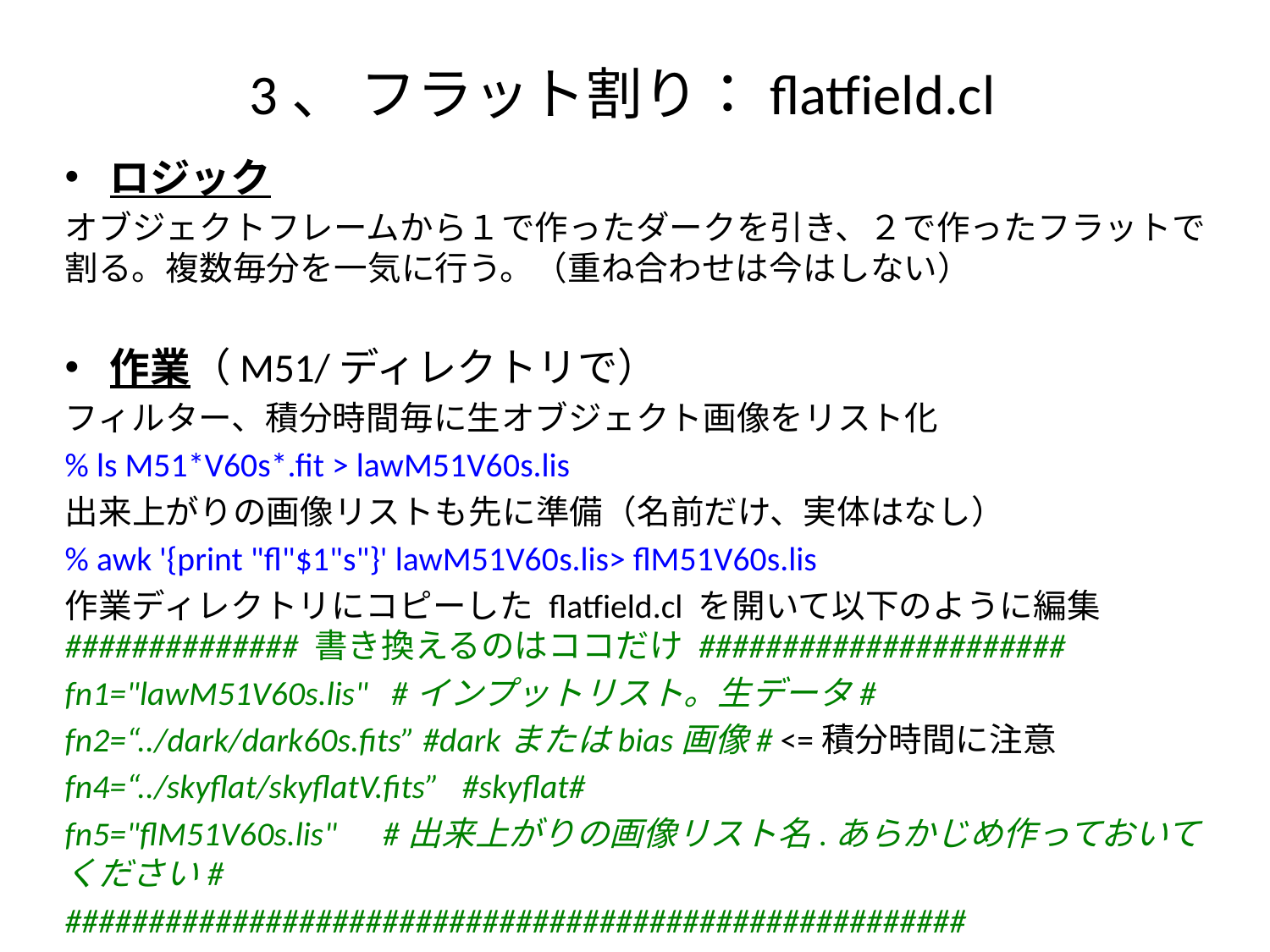

# 3、 フラット割り：flatfield.cl
ロジック
オブジェクトフレームから１で作ったダークを引き、２で作ったフラットで割る。複数毎分を一気に行う。（重ね合わせは今はしない）

作業（M51/ディレクトリで）
フィルター、積分時間毎に生オブジェクト画像をリスト化
% ls M51*V60s*.fit > lawM51V60s.lis
出来上がりの画像リストも先に準備（名前だけ、実体はなし）
% awk '{print "fl"$1"s"}' lawM51V60s.lis> flM51V60s.lis
作業ディレクトリにコピーした flatfield.cl を開いて以下のように編集 ############## 書き換えるのはココだけ ######################
fn1="lawM51V60s.lis"   #インプットリスト。生データ#
fn2=“../dark/dark60s.fits” #darkまたはbias画像# <=積分時間に注意
fn4=“../skyflat/skyflatV.fits”   #skyflat#
fn5="flM51V60s.lis"      #出来上がりの画像リスト名.あらかじめ作っておいてください#
######################################################